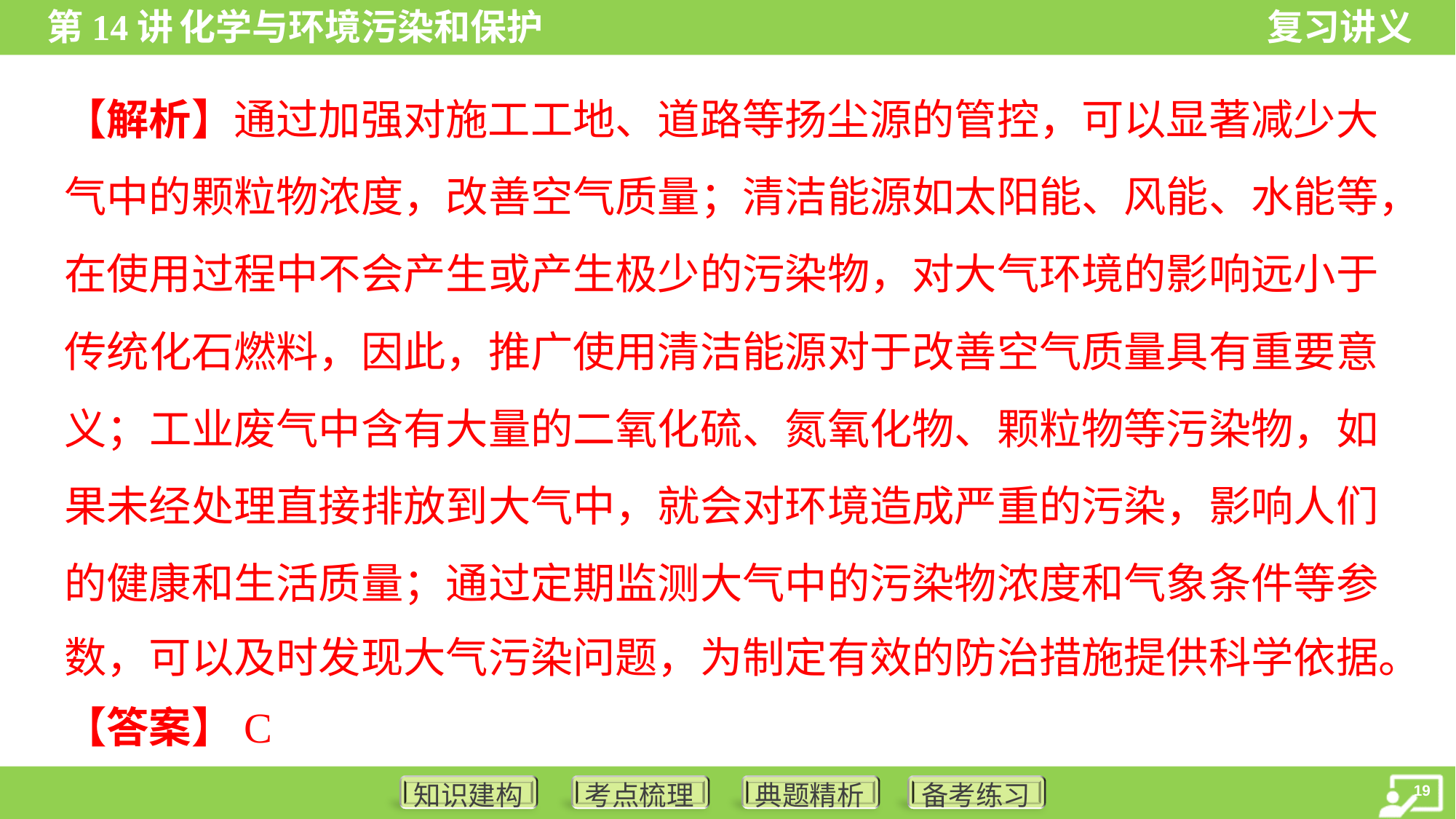

【解析】通过加强对施工工地、道路等扬尘源的管控，可以显著减少大
气中的颗粒物浓度，改善空气质量；清洁能源如太阳能、风能、水能等，
在使用过程中不会产生或产生极少的污染物，对大气环境的影响远小于
传统化石燃料，因此，推广使用清洁能源对于改善空气质量具有重要意
义；工业废气中含有大量的二氧化硫、氮氧化物、颗粒物等污染物，如
果未经处理直接排放到大气中，就会对环境造成严重的污染，影响人们
的健康和生活质量；通过定期监测大气中的污染物浓度和气象条件等参
数，可以及时发现大气污染问题，为制定有效的防治措施提供科学依据。
【答案】C